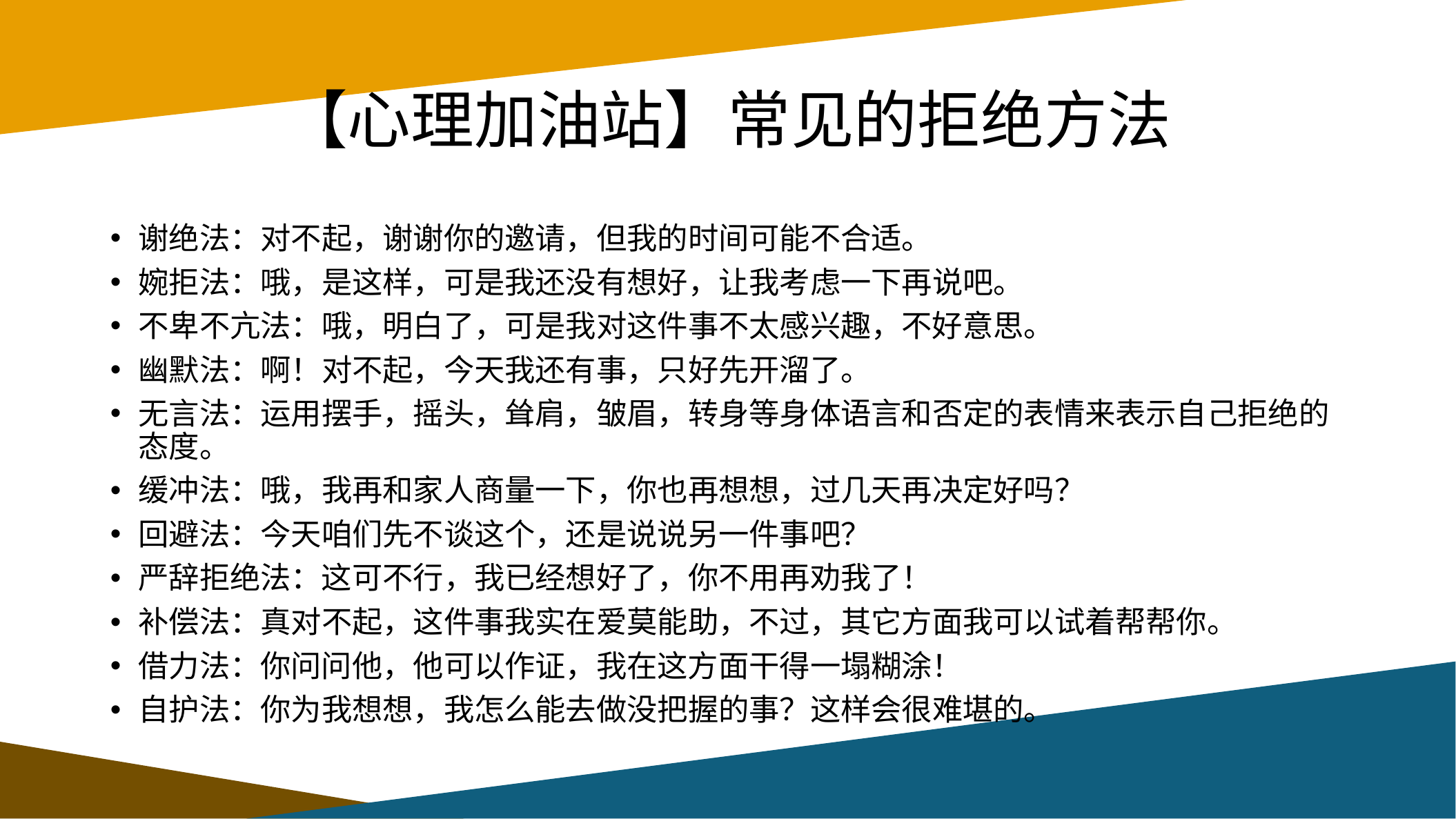

# 【心理加油站】常见的拒绝方法
谢绝法：对不起，谢谢你的邀请，但我的时间可能不合适。
婉拒法：哦，是这样，可是我还没有想好，让我考虑一下再说吧。
不卑不亢法：哦，明白了，可是我对这件事不太感兴趣，不好意思。
幽默法：啊！对不起，今天我还有事，只好先开溜了。
无言法：运用摆手，摇头，耸肩，皱眉，转身等身体语言和否定的表情来表示自己拒绝的态度。
缓冲法：哦，我再和家人商量一下，你也再想想，过几天再决定好吗？
回避法：今天咱们先不谈这个，还是说说另一件事吧？
严辞拒绝法：这可不行，我已经想好了，你不用再劝我了！
补偿法：真对不起，这件事我实在爱莫能助，不过，其它方面我可以试着帮帮你。
借力法：你问问他，他可以作证，我在这方面干得一塌糊涂！
自护法：你为我想想，我怎么能去做没把握的事？这样会很难堪的。